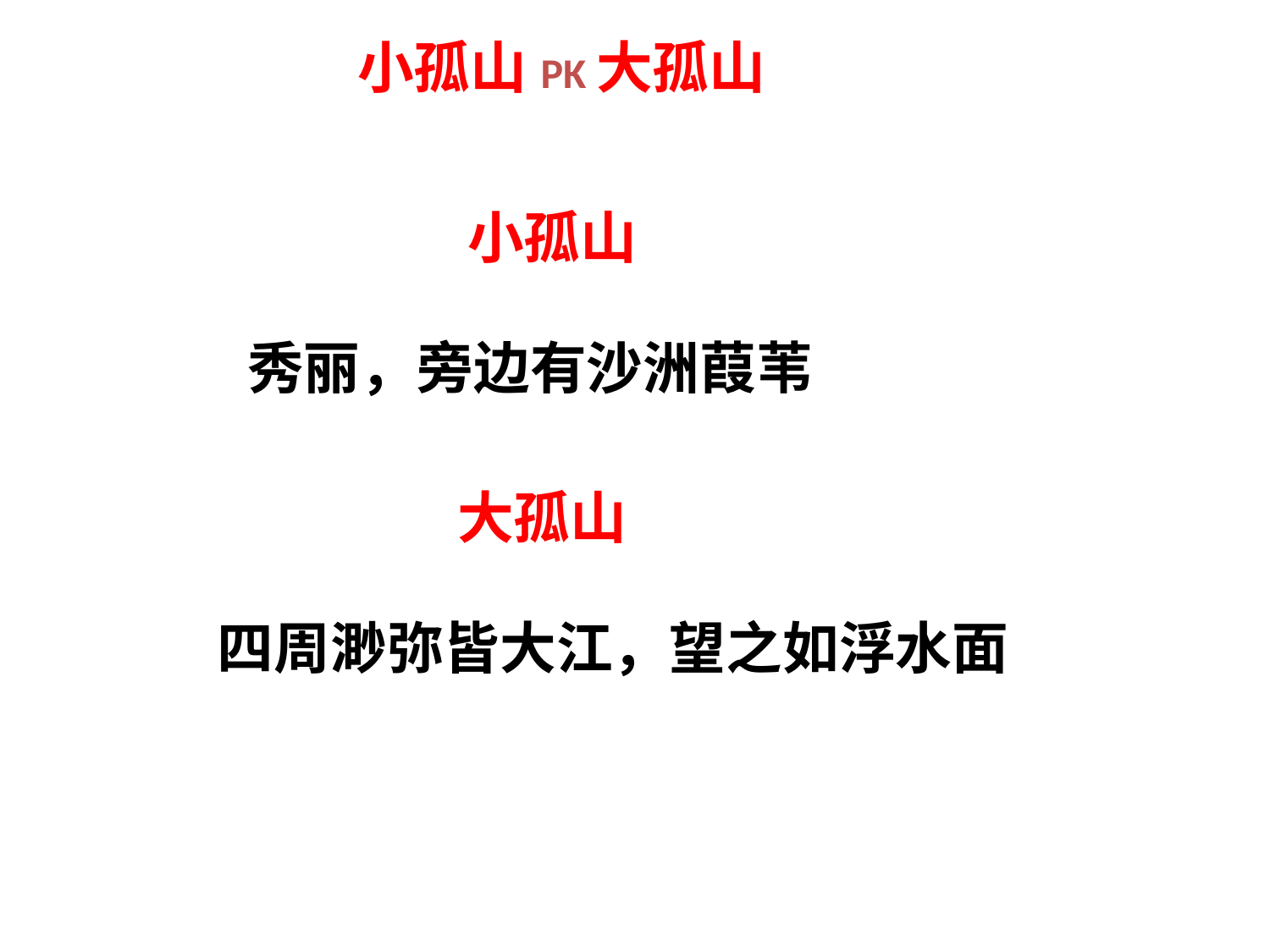

小孤山PK大孤山
小孤山
秀丽，旁边有沙洲葭苇
大孤山
四周渺弥皆大江，望之如浮水面